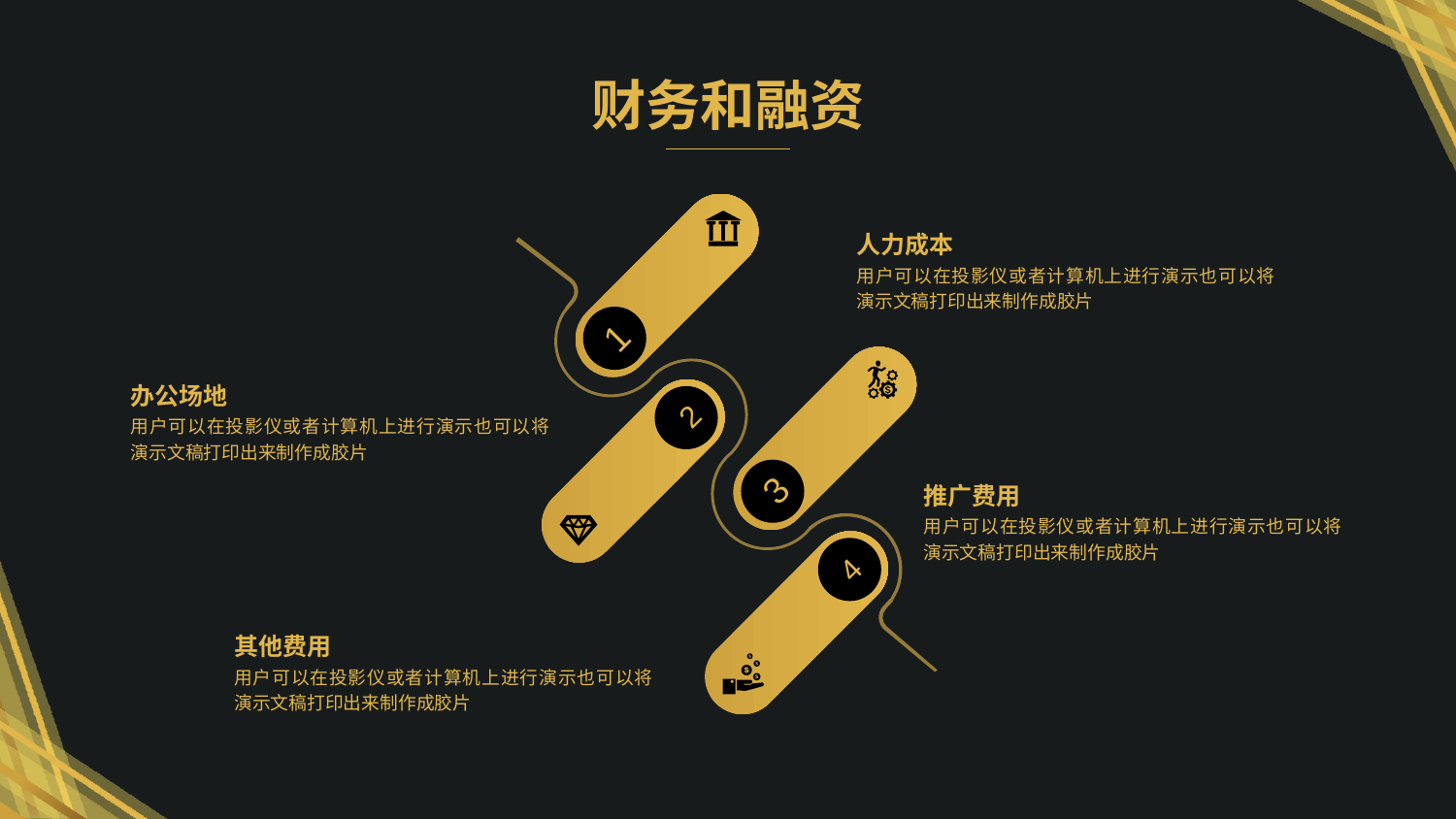

财务和融资

1

2

3

4

人力成本
用户可以在投影仪或者计算机上进行演示也可以将演示文稿打印出来制作成胶片
办公场地
用户可以在投影仪或者计算机上进行演示也可以将演示文稿打印出来制作成胶片
推广费用
用户可以在投影仪或者计算机上进行演示也可以将演示文稿打印出来制作成胶片
其他费用
用户可以在投影仪或者计算机上进行演示也可以将演示文稿打印出来制作成胶片